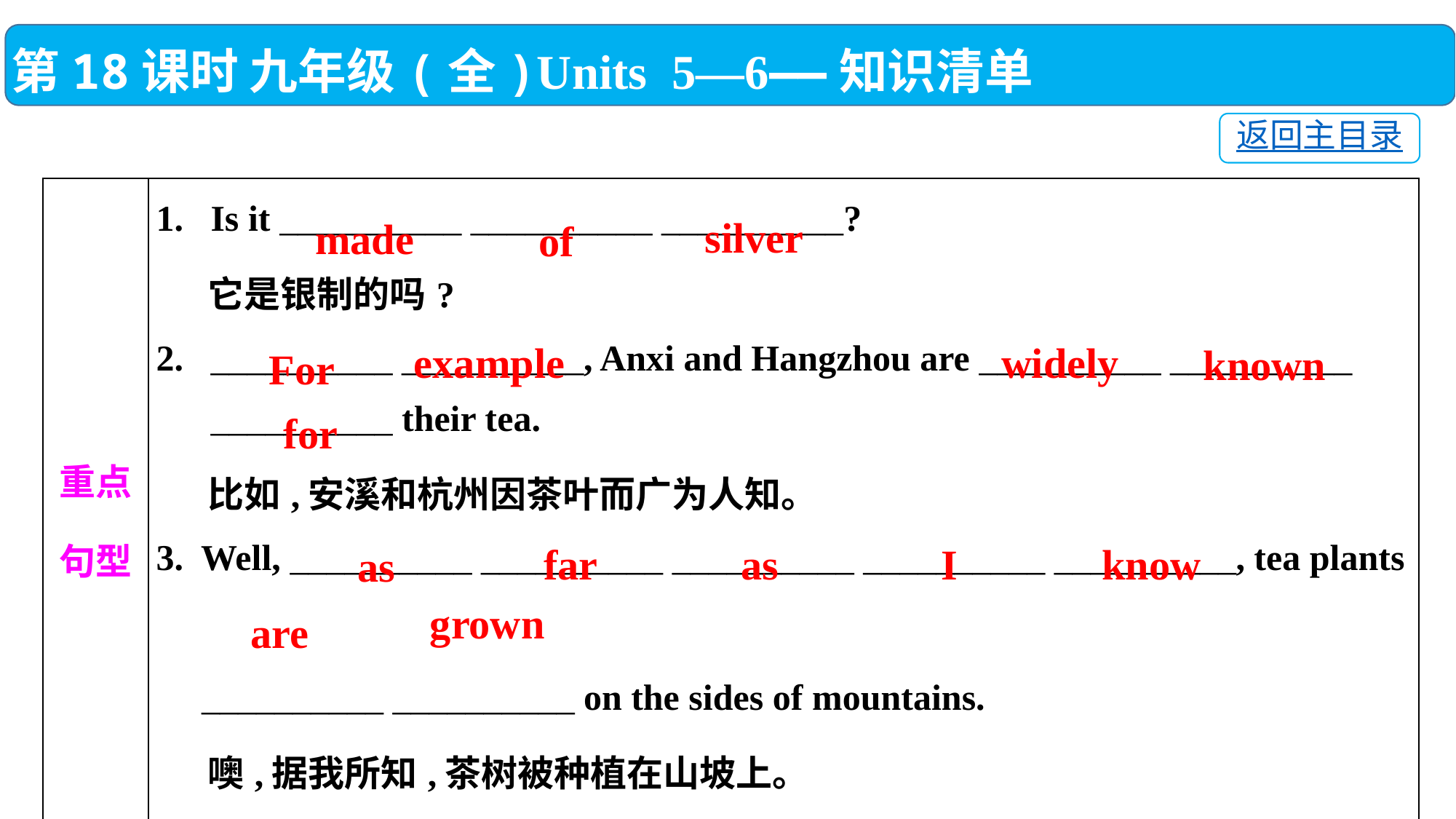

第18课时 九年级(全)Units  5—6——知识清单
返回主目录
| 重点 句型 | Is it \_\_\_\_\_\_\_\_\_\_ \_\_\_\_\_\_\_\_\_\_ \_\_\_\_\_\_\_\_\_\_? 它是银制的吗? 2. \_\_\_\_\_\_\_\_\_\_ \_\_\_\_\_\_\_\_\_\_, Anxi and Hangzhou are \_\_\_\_\_\_\_\_\_\_ \_\_\_\_\_\_\_\_\_\_ \_\_\_\_\_\_\_\_\_\_ their tea. 比如,安溪和杭州因茶叶而广为人知。 3. Well, \_\_\_\_\_\_\_\_\_\_ \_\_\_\_\_\_\_\_\_\_ \_\_\_\_\_\_\_\_\_\_ \_\_\_\_\_\_\_\_\_\_ \_\_\_\_\_\_\_\_\_\_, tea plants 　　　　　　　　 \_\_\_\_\_\_\_\_\_\_ \_\_\_\_\_\_\_\_\_\_ on the sides of mountains. 噢,据我所知,茶树被种植在山坡上。 |
| --- | --- |
silver
made
of
example
widely
known
For
for
far
as
know
I
as
grown
are